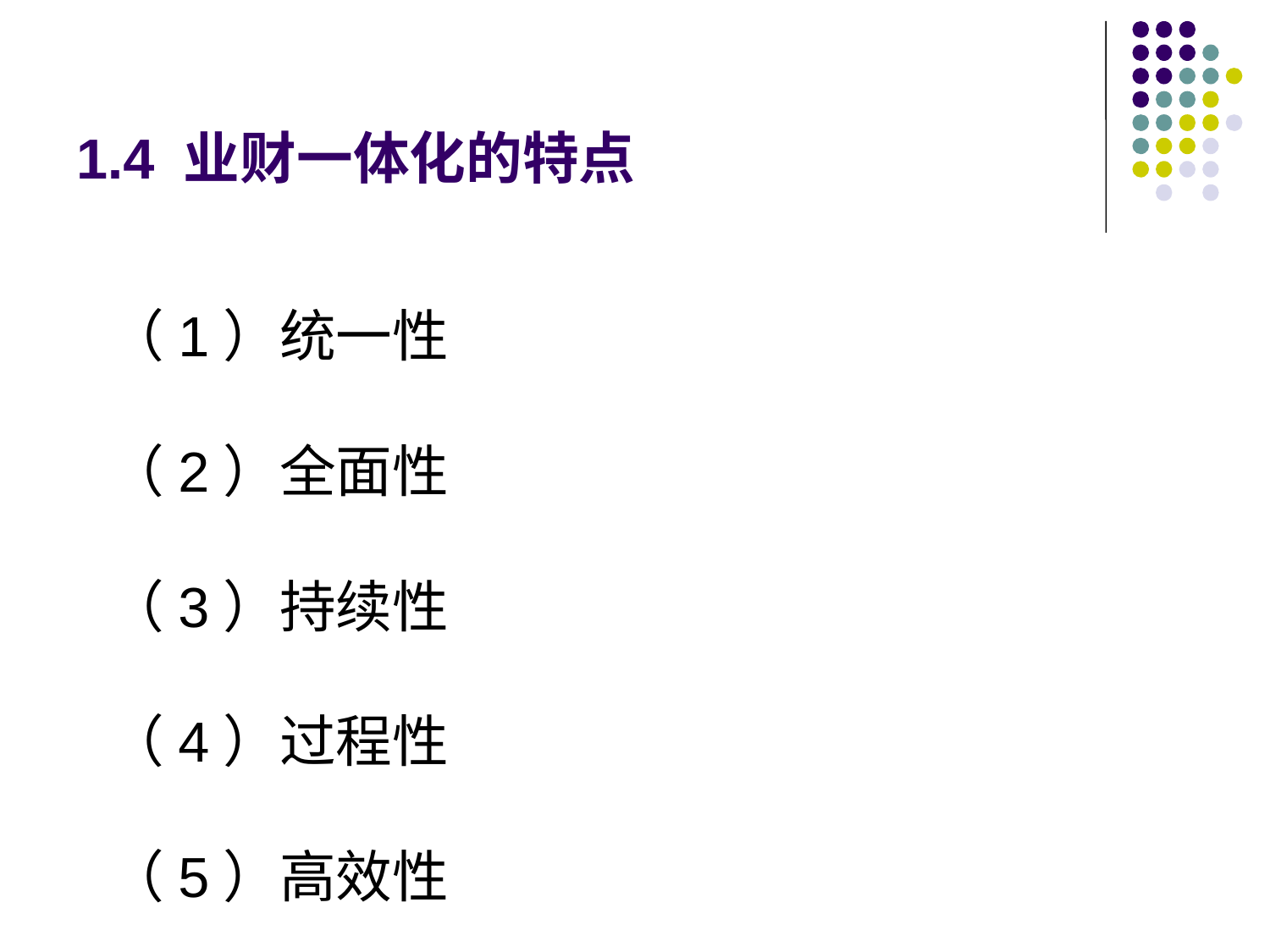

# 1.4 业财一体化的特点
（1）统一性
（2）全面性
（3）持续性
（4）过程性
（5）高效性